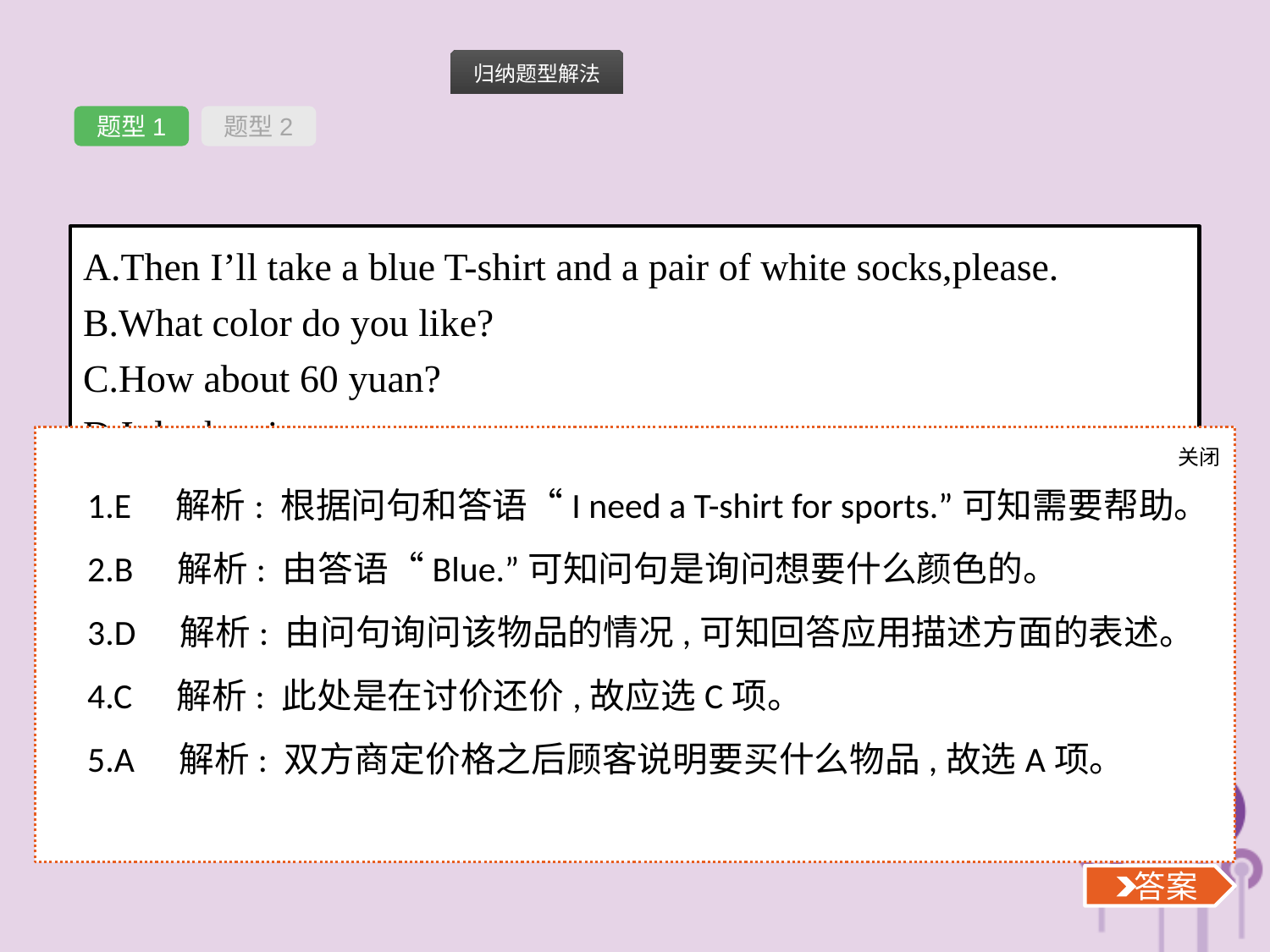

题型1
题型2
A.Then I’ll take a blue T-shirt and a pair of white socks,please.
B.What color do you like?
C.How about 60 yuan?
D.It looks nice.
E.Yes,please.

关闭
  答案

1.E　解析: 根据问句和答语“I need a T-shirt for sports.”可知需要帮助。
2.B　解析: 由答语“Blue.”可知问句是询问想要什么颜色的。
3.D　解析: 由问句询问该物品的情况,可知回答应用描述方面的表述。
4.C　解析: 此处是在讨价还价,故应选C项。
5.A　解析: 双方商定价格之后顾客说明要买什么物品,故选A项。
  答案